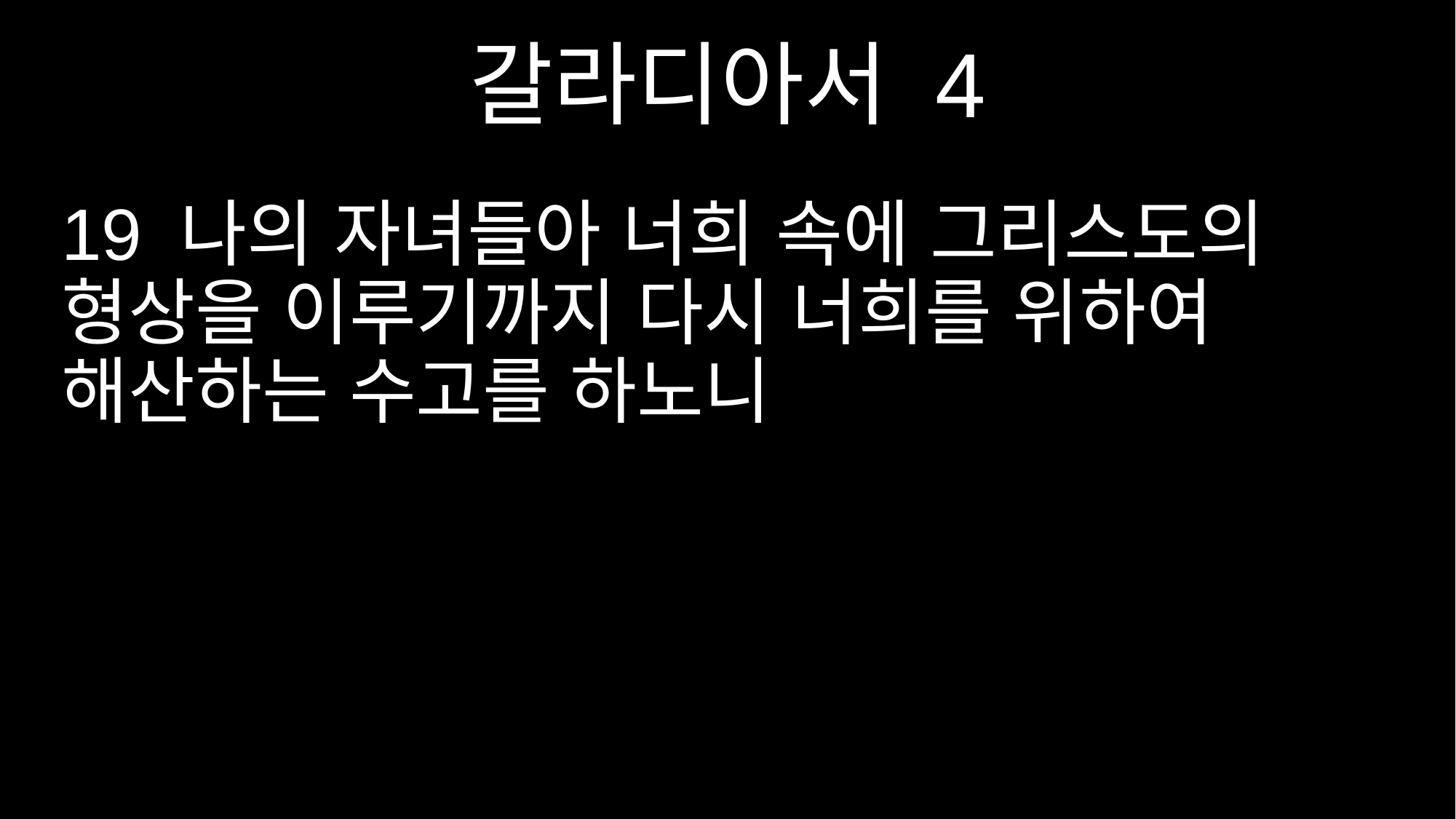

갈라디아서 4
19 나의 자녀들아 너희 속에 그리스도의 형상을 이루기까지 다시 너희를 위하여 해산하는 수고를 하노니